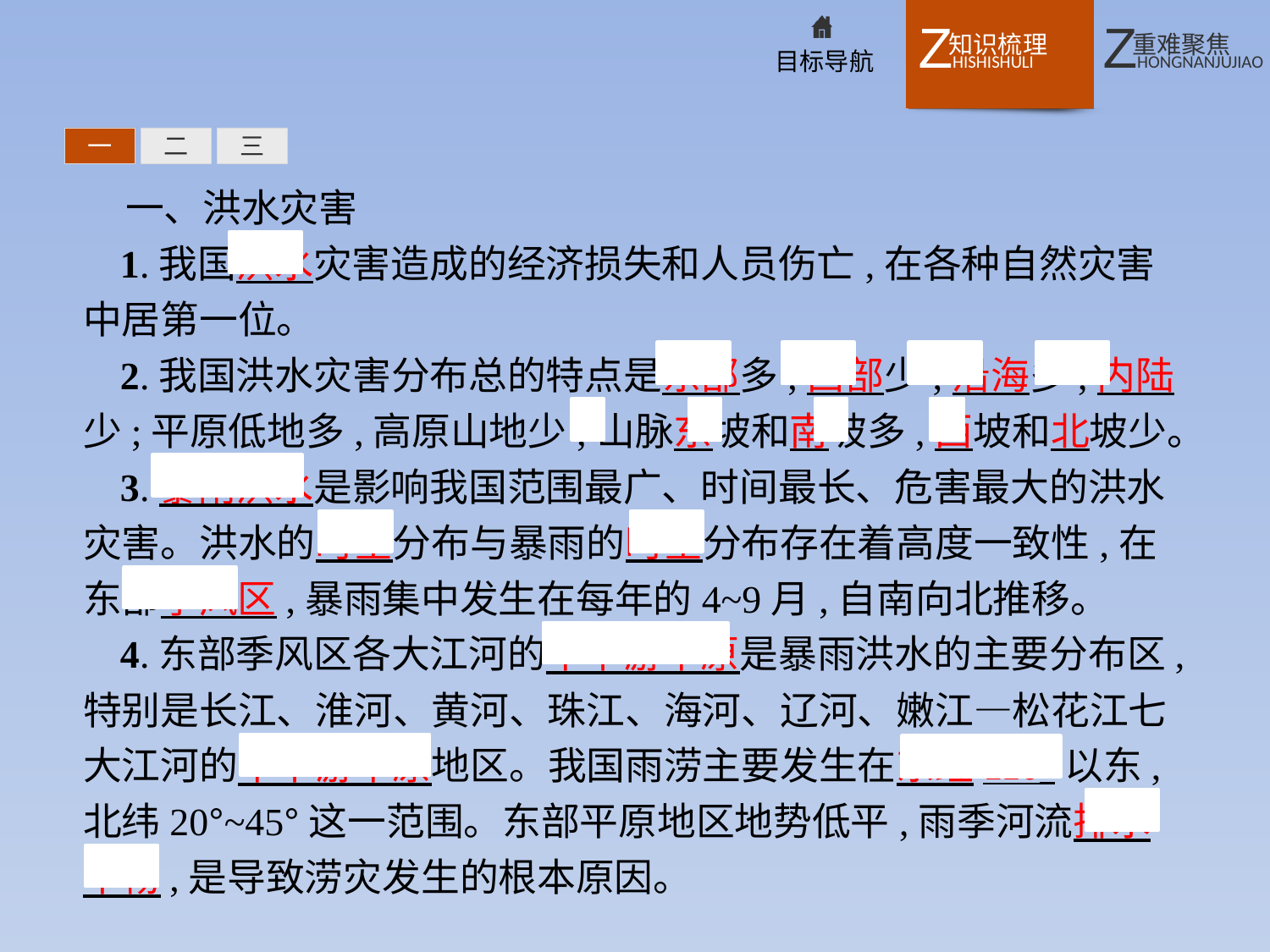

一
二
三
一、洪水灾害
1.我国洪水灾害造成的经济损失和人员伤亡,在各种自然灾害中居第一位。
2.我国洪水灾害分布总的特点是东部多,西部少;沿海多,内陆少;平原低地多,高原山地少;山脉东坡和南坡多,西坡和北坡少。
3.暴雨洪水是影响我国范围最广、时间最长、危害最大的洪水灾害。洪水的时空分布与暴雨的时空分布存在着高度一致性,在东部季风区,暴雨集中发生在每年的4~9月,自南向北推移。
4.东部季风区各大江河的中下游平原是暴雨洪水的主要分布区,特别是长江、淮河、黄河、珠江、海河、辽河、嫩江—松花江七大江河的中下游平原地区。我国雨涝主要发生在东经110°以东,北纬20°~45°这一范围。东部平原地区地势低平,雨季河流排水不畅,是导致涝灾发生的根本原因。